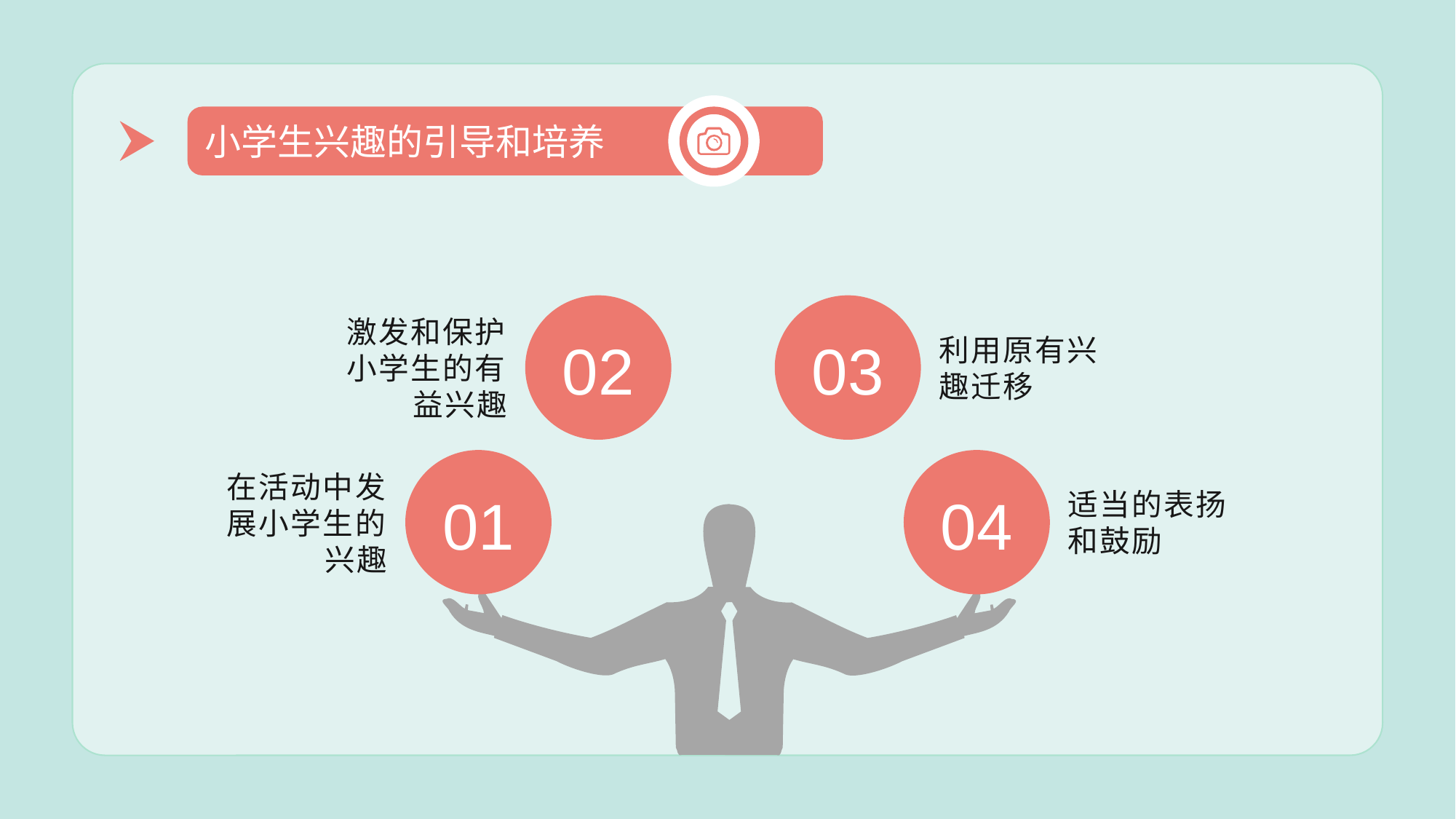

小学生兴趣的引导和培养

02

03

04

01

激发和保护小学生的有益兴趣
利用原有兴趣迁移
适当的表扬和鼓励
在活动中发展小学生的兴趣